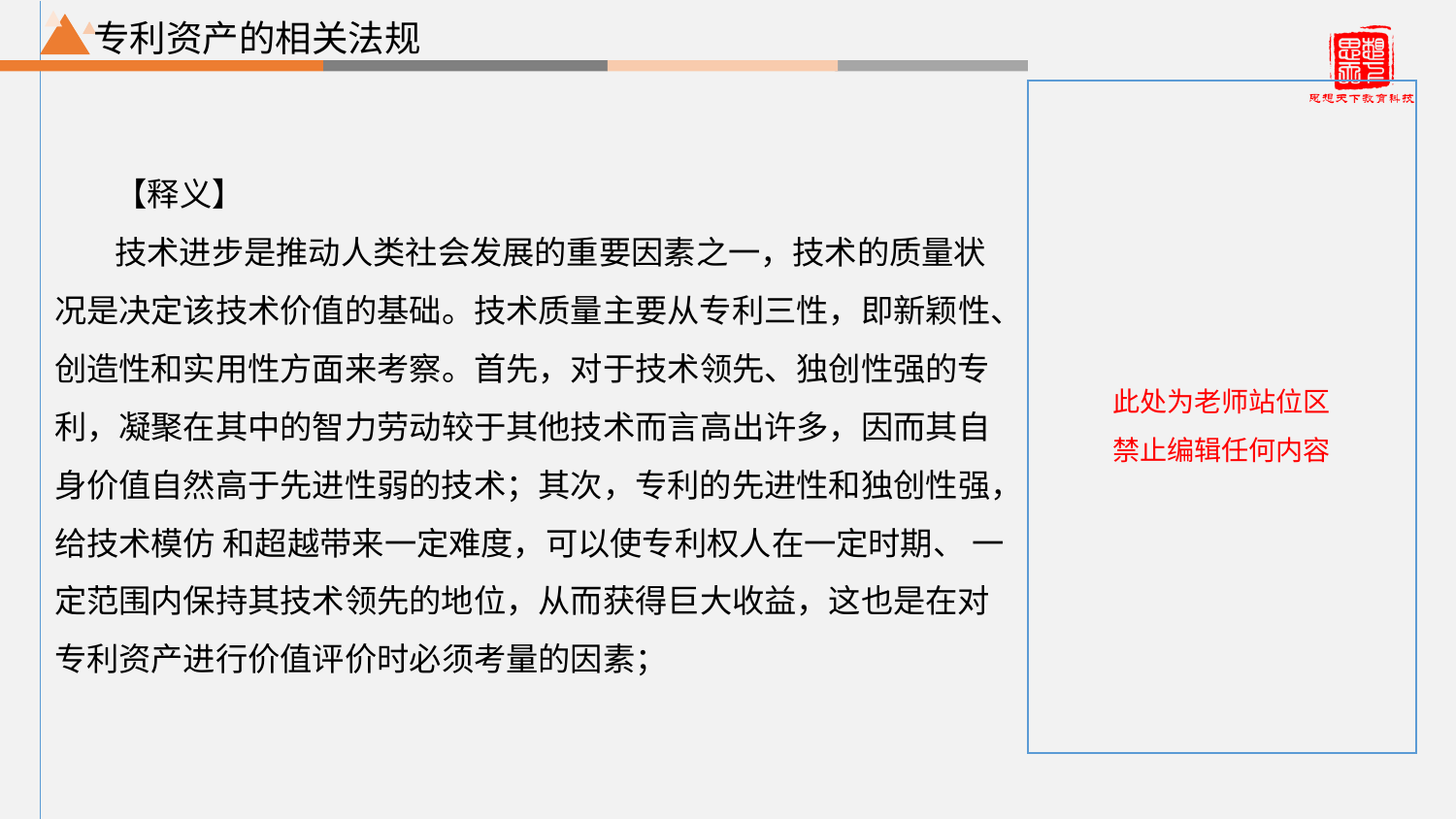

专利资产的相关法规
【释义】
技术进步是推动人类社会发展的重要因素之一，技术的质量状况是决定该技术价值的基础。技术质量主要从专利三性，即新颖性、创造性和实用性方面来考察。首先，对于技术领先、独创性强的专利，凝聚在其中的智力劳动较于其他技术而言高出许多，因而其自身价值自然高于先进性弱的技术；其次，专利的先进性和独创性强，给技术模仿 和超越带来一定难度，可以使专利权人在一定时期、 一定范围内保持其技术领先的地位，从而获得巨大收益，这也是在对专利资产进行价值评价时必须考量的因素；
79